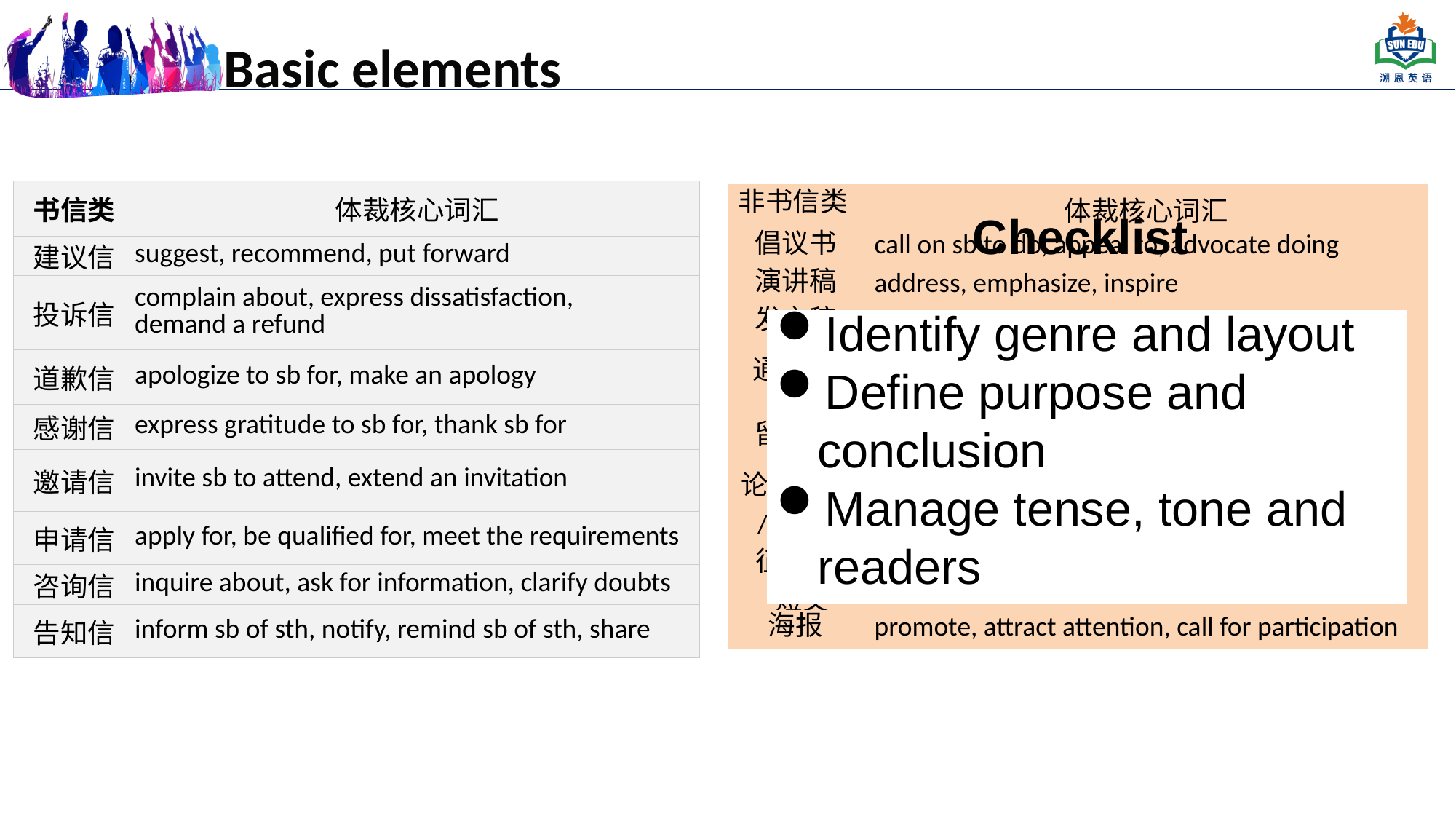

Basic elements
| 书信类 | 体裁核心词汇 |
| --- | --- |
| 建议信 | suggest, recommend, put forward |
| 投诉信 | complain about, express dissatisfaction, demand a refund |
| 道歉信 | apologize to sb for, make an apology |
| 感谢信 | express gratitude to sb for, thank sb for |
| 邀请信 | invite sb to attend, extend an invitation |
| 申请信 | apply for, be qualified for, meet the requirements |
| 咨询信 | inquire about, ask for information, clarify doubts |
| 告知信 | inform sb of sth, notify, remind sb of sth, share |
| 非书信类 | 体裁核心词汇 |
| --- | --- |
| 倡议书 | call on sb to do, appeal to, advocate doing |
| 演讲稿 | address, emphasize, inspire |
| 发言稿 | share views, express opinions, present |
| 通知 / 启示 | announce, be scheduled to, recruit |
| 留言条 | leave a message, remind sb to do, |
| 论坛留言 / 帖子 | comment on, share views, respond to |
| 征文 / 短文 | reflect on, share, express one’s opinion |
| 海报 | promote, attract attention, call for participation |

Checklist
Identify genre and layout
Define purpose and conclusion
Manage tense, tone and readers